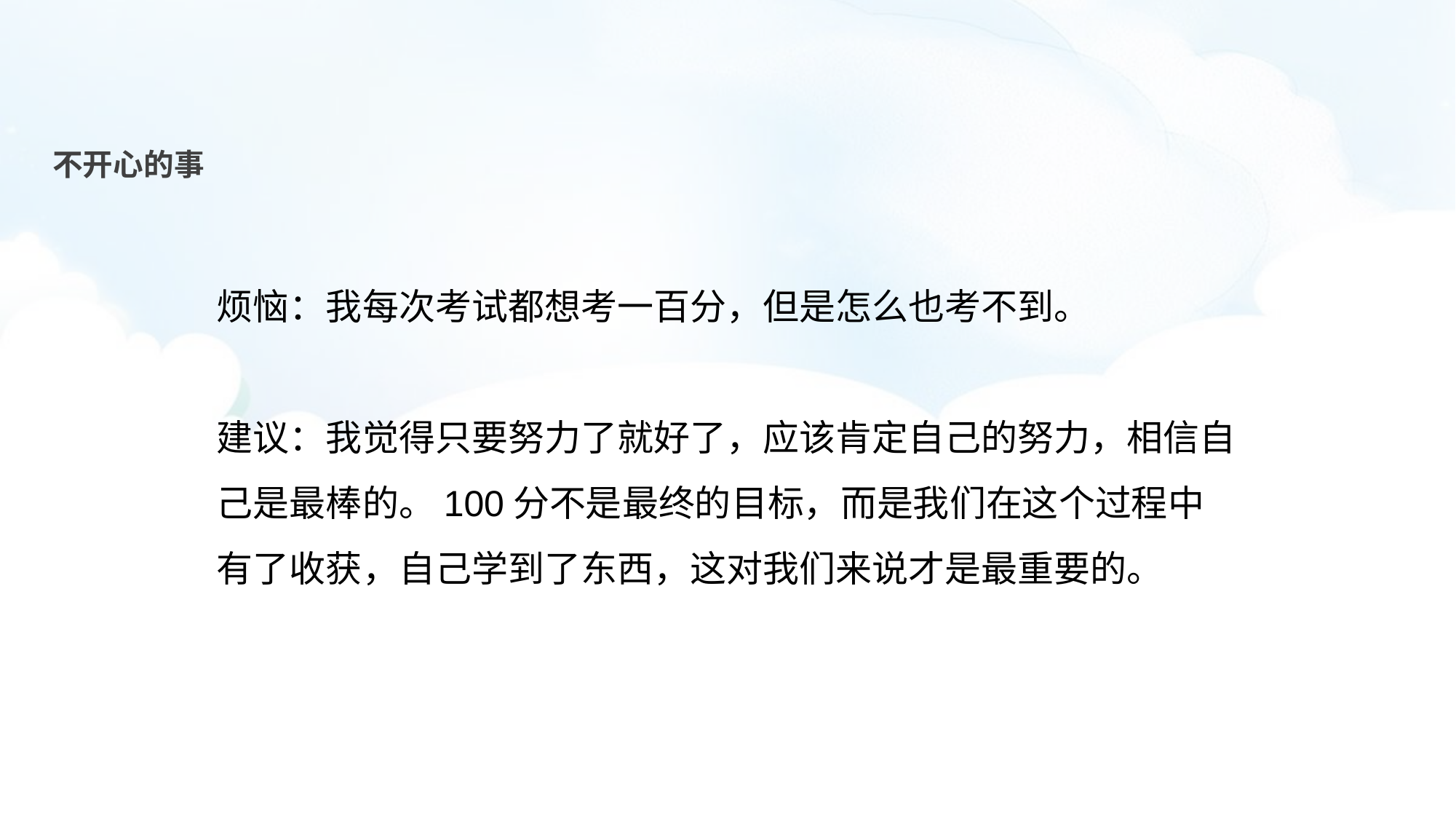

不开心的事
烦恼：我每次考试都想考一百分，但是怎么也考不到。

建议：我觉得只要努力了就好了，应该肯定自己的努力，相信自己是最棒的。100分不是最终的目标，而是我们在这个过程中有了收获，自己学到了东西，这对我们来说才是最重要的。